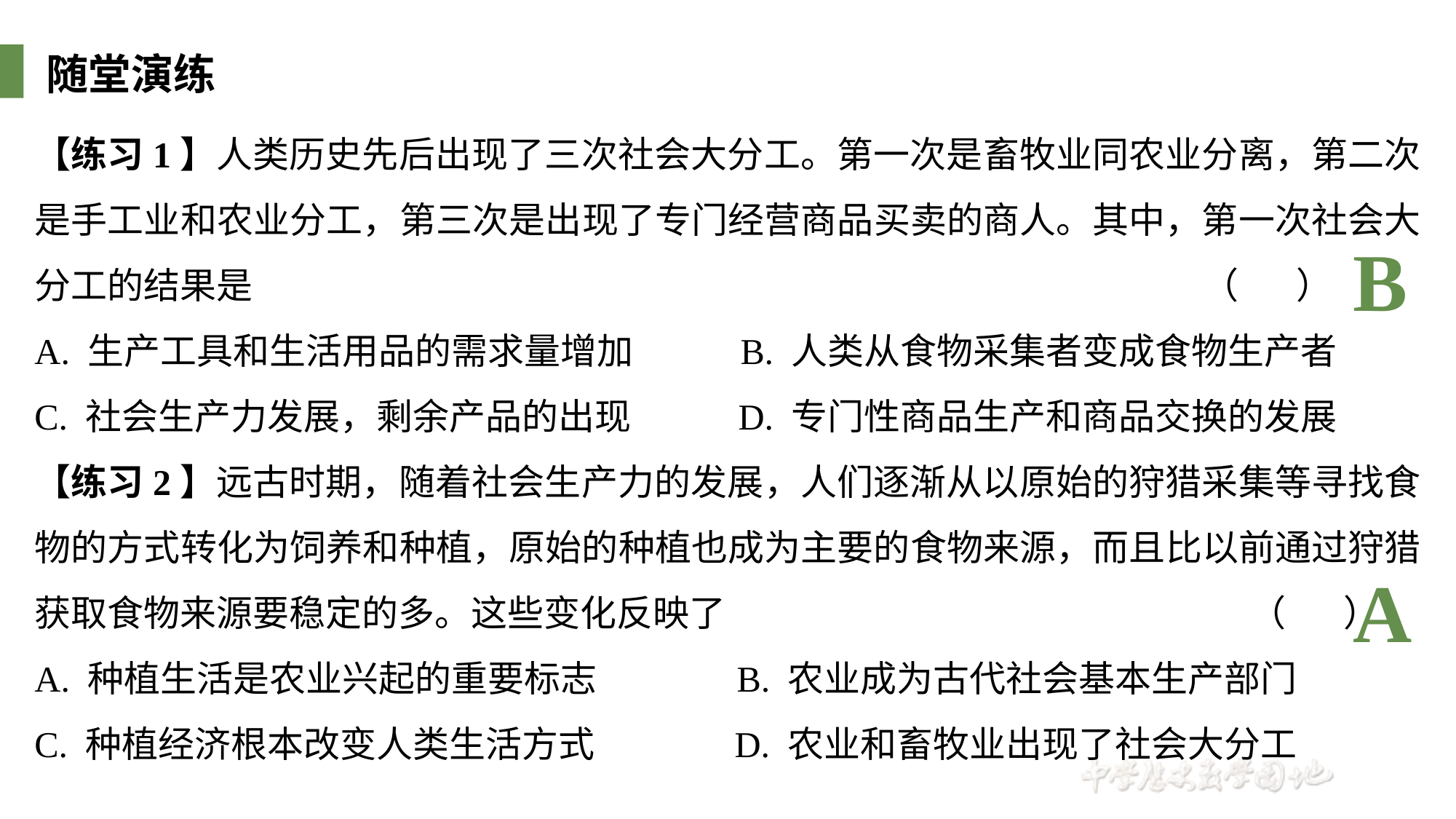

随堂演练

【练习1】人类历史先后出现了三次社会大分工。第一次是畜牧业同农业分离，第二次是手工业和农业分工，第三次是出现了专门经营商品买卖的商人。其中，第一次社会大分工的结果是                                                                                                                    （       ）
A. 生产工具和生活用品的需求量增加            B. 人类从食物采集者变成食物生产者
C. 社会生产力发展，剩余产品的出现            D. 专门性商品生产和商品交换的发展
【练习2】远古时期，随着社会生产力的发展，人们逐渐从以原始的狩猎采集等寻找食物的方式转化为饲养和种植，原始的种植也成为主要的食物来源，而且比以前通过狩猎获取食物来源要稳定的多。这些变化反映了                                                                （       ）
A. 种植生活是农业兴起的重要标志                B. 农业成为古代社会基本生产部门
C. 种植经济根本改变人类生活方式                D. 农业和畜牧业出现了社会大分工
B
A